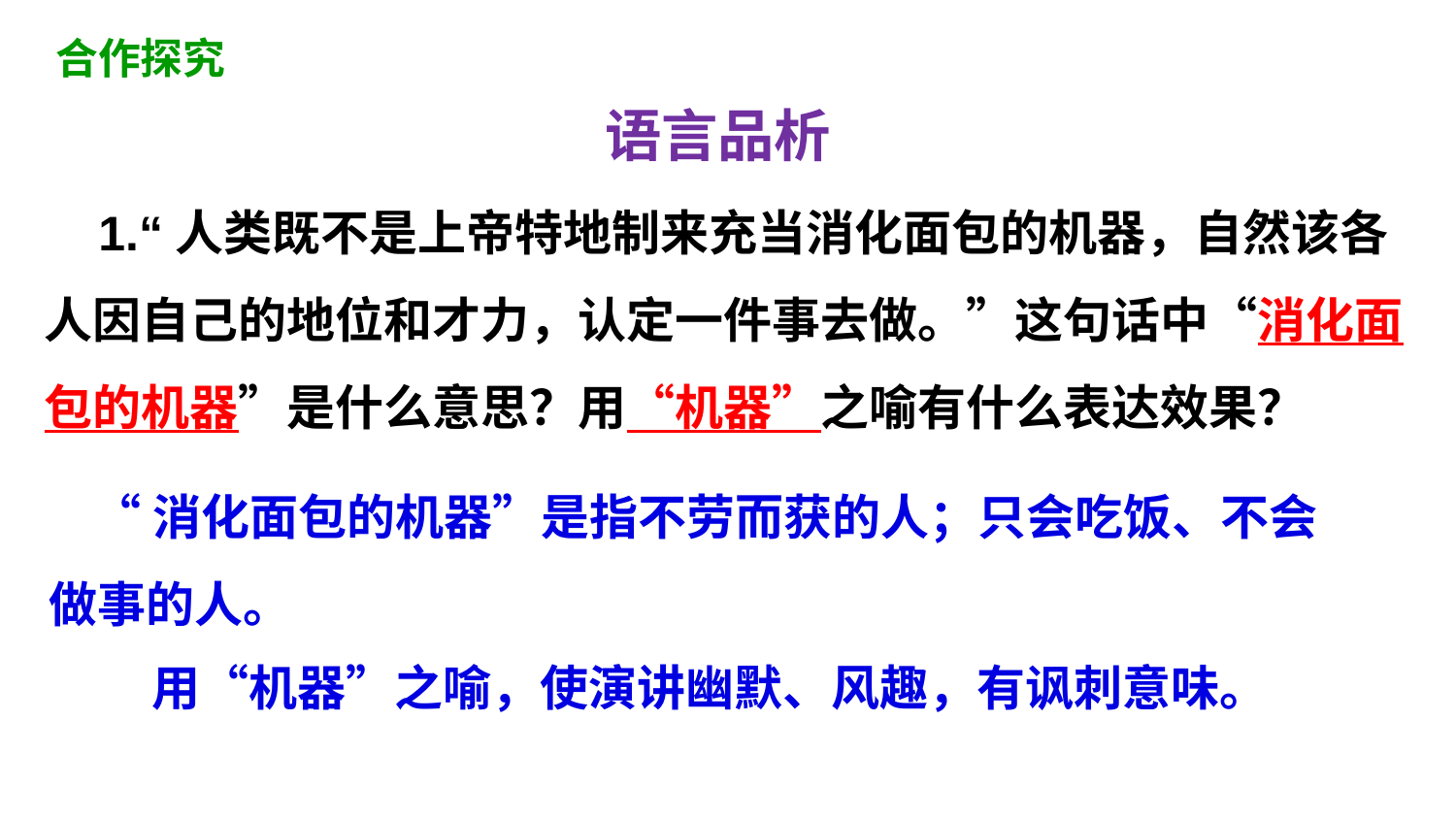

合作探究
语言品析
    1.“人类既不是上帝特地制来充当消化面包的机器，自然该各人因自己的地位和才力，认定一件事去做。”这句话中“消化面包的机器”是什么意思？用“机器”之喻有什么表达效果？
    “消化面包的机器”是指不劳而获的人；只会吃饭、不会做事的人。
用“机器”之喻，使演讲幽默、风趣，有讽刺意味。